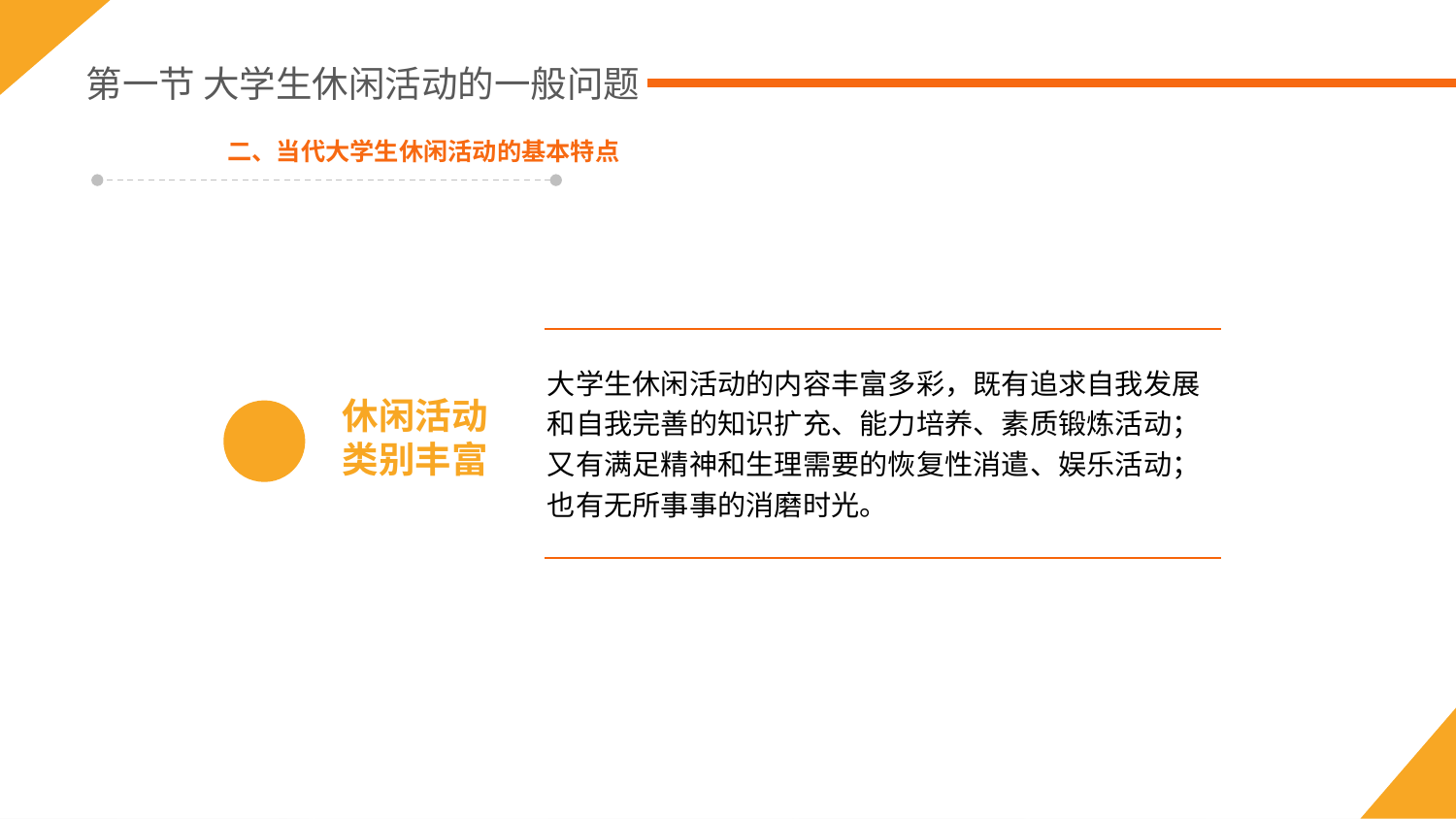

第一节 大学生休闲活动的一般问题
二、当代大学生休闲活动的基本特点
大学生休闲活动的内容丰富多彩，既有追求自我发展和自我完善的知识扩充、能力培养、素质锻炼活动；又有满足精神和生理需要的恢复性消遣、娱乐活动；也有无所事事的消磨时光。
休闲活动
类别丰富